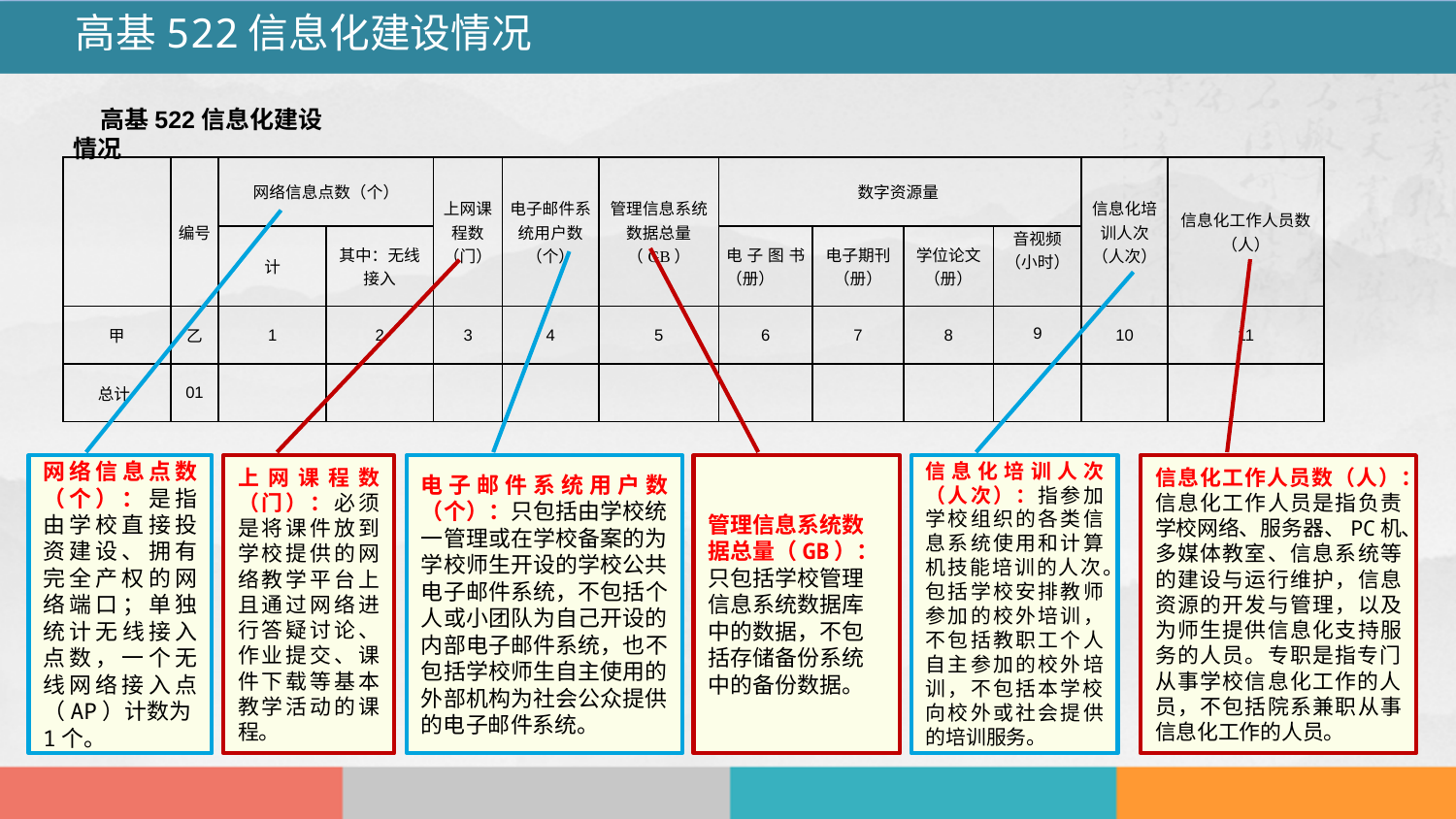

高基522信息化建设情况
高基522信息化建设情况
|  | 编号 | 网络信息点数（个） |  | 上网课程数（门） | 电子邮件系统用户数（个） | 管理信息系统数据总量（GB） | 数字资源量 |  |  |  | 信息化培训人次（人次） | 信息化工作人员数（人） |
| --- | --- | --- | --- | --- | --- | --- | --- | --- | --- | --- | --- | --- |
|  |  | 计 | 其中：无线接入 |  |  |  | 电子图书（册） | 电子期刊（册） | 学位论文（册） | 音视频（小时） |  |  |
| 甲 | 乙 | 1 | 2 | 3 | 4 | 5 | 6 | 7 | 8 | 9 | 10 | 11 |
| 总计 | 01 |  |  |  |  |  |  |  |  |  |  |  |
网络信息点数（个）：是指由学校直接投资建设、拥有完全产权的网络端口；单独统计无线接入点数，一个无线网络接入点（AP）计数为1个。
上网课程数（门）：必须是将课件放到学校提供的网络教学平台上且通过网络进行答疑讨论、作业提交、课件下载等基本教学活动的课程。
电子邮件系统用户数（个）：只包括由学校统一管理或在学校备案的为学校师生开设的学校公共电子邮件系统，不包括个人或小团队为自己开设的内部电子邮件系统，也不包括学校师生自主使用的外部机构为社会公众提供的电子邮件系统。
管理信息系统数据总量（GB）：只包括学校管理信息系统数据库中的数据，不包括存储备份系统中的备份数据。

信息化培训人次（人次）：指参加学校组织的各类信息系统使用和计算机技能培训的人次。包括学校安排教师参加的校外培训，不包括教职工个人自主参加的校外培训，不包括本学校向校外或社会提供的培训服务。

信息化工作人员数（人）：信息化工作人员是指负责学校网络、服务器、PC机、多媒体教室、信息系统等的建设与运行维护，信息资源的开发与管理，以及为师生提供信息化支持服务的人员。专职是指专门从事学校信息化工作的人员，不包括院系兼职从事信息化工作的人员。